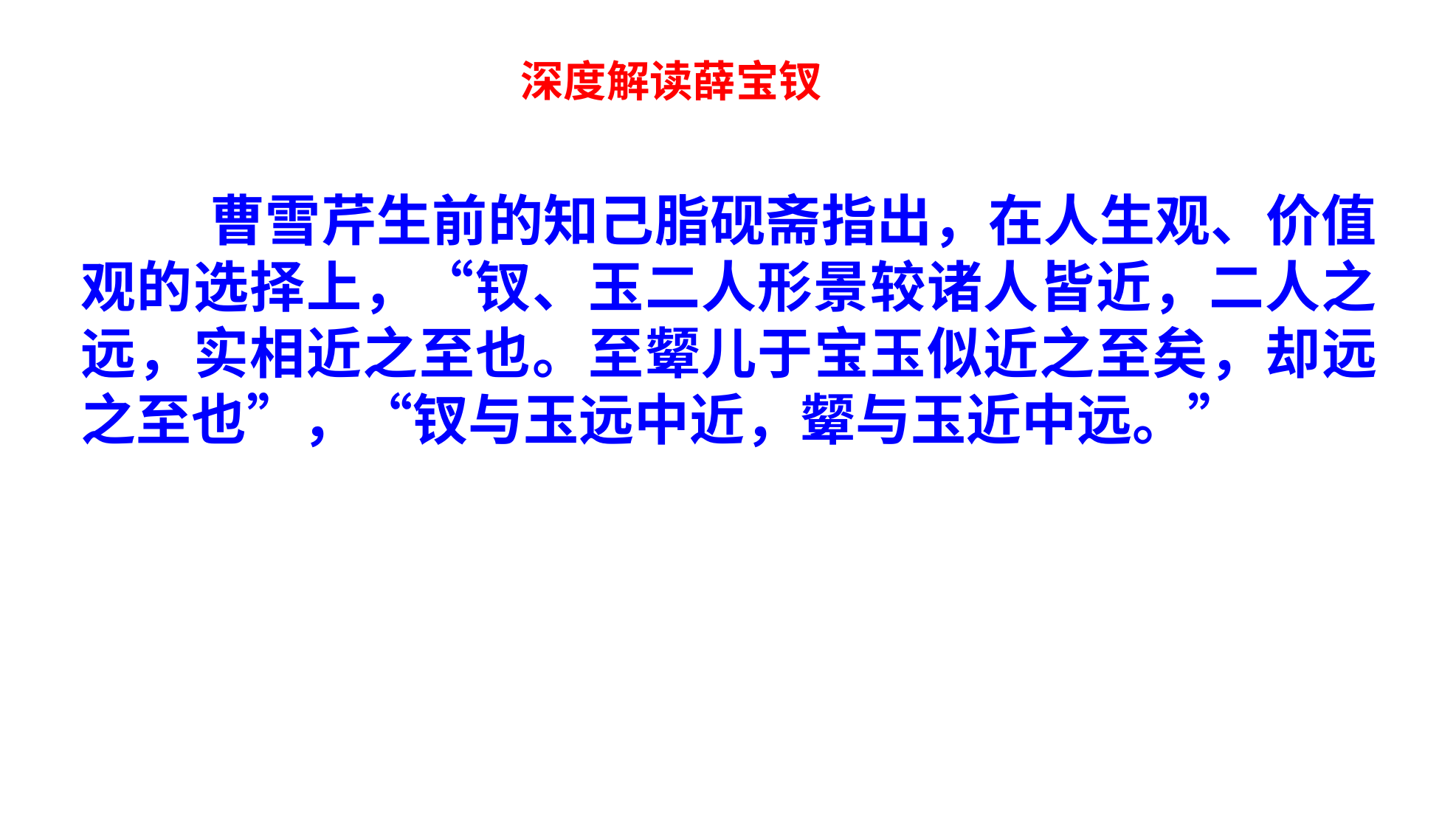

深度解读薛宝钗
              曹雪芹生前的知己脂砚斋指出，在人生观、价值观的选择上，“钗、玉二人形景较诸人皆近，二人之远，实相近之至也。至颦儿于宝玉似近之至矣，却远之至也”，“钗与玉远中近，颦与玉近中远。”